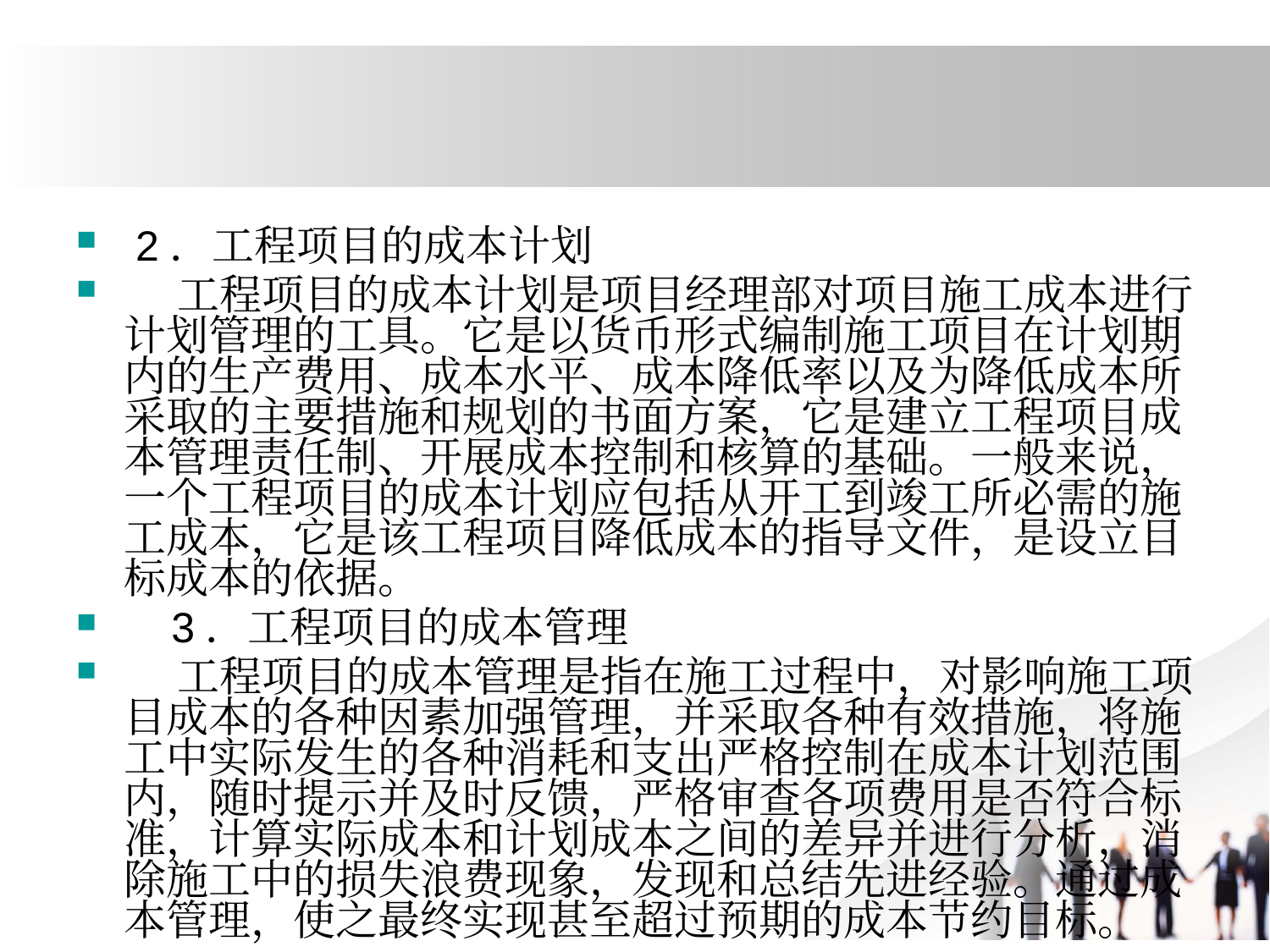

#
 2．工程项目的成本计划
    工程项目的成本计划是项目经理部对项目施工成本进行计划管理的工具。它是以货币形式编制施工项目在计划期内的生产费用、成本水平、成本降低率以及为降低成本所采取的主要措施和规划的书面方案，它是建立工程项目成本管理责任制、开展成本控制和核算的基础。一般来说，一个工程项目的成本计划应包括从开工到竣工所必需的施工成本，它是该工程项目降低成本的指导文件，是设立目标成本的依据。
    3．工程项目的成本管理
    工程项目的成本管理是指在施工过程中，对影响施工项目成本的各种因素加强管理，并采取各种有效措施，将施工中实际发生的各种消耗和支出严格控制在成本计划范围内，随时提示并及时反馈，严格审查各项费用是否符合标准，计算实际成本和计划成本之间的差异并进行分析，消除施工中的损失浪费现象，发现和总结先进经验。通过成本管理，使之最终实现甚至超过预期的成本节约目标。